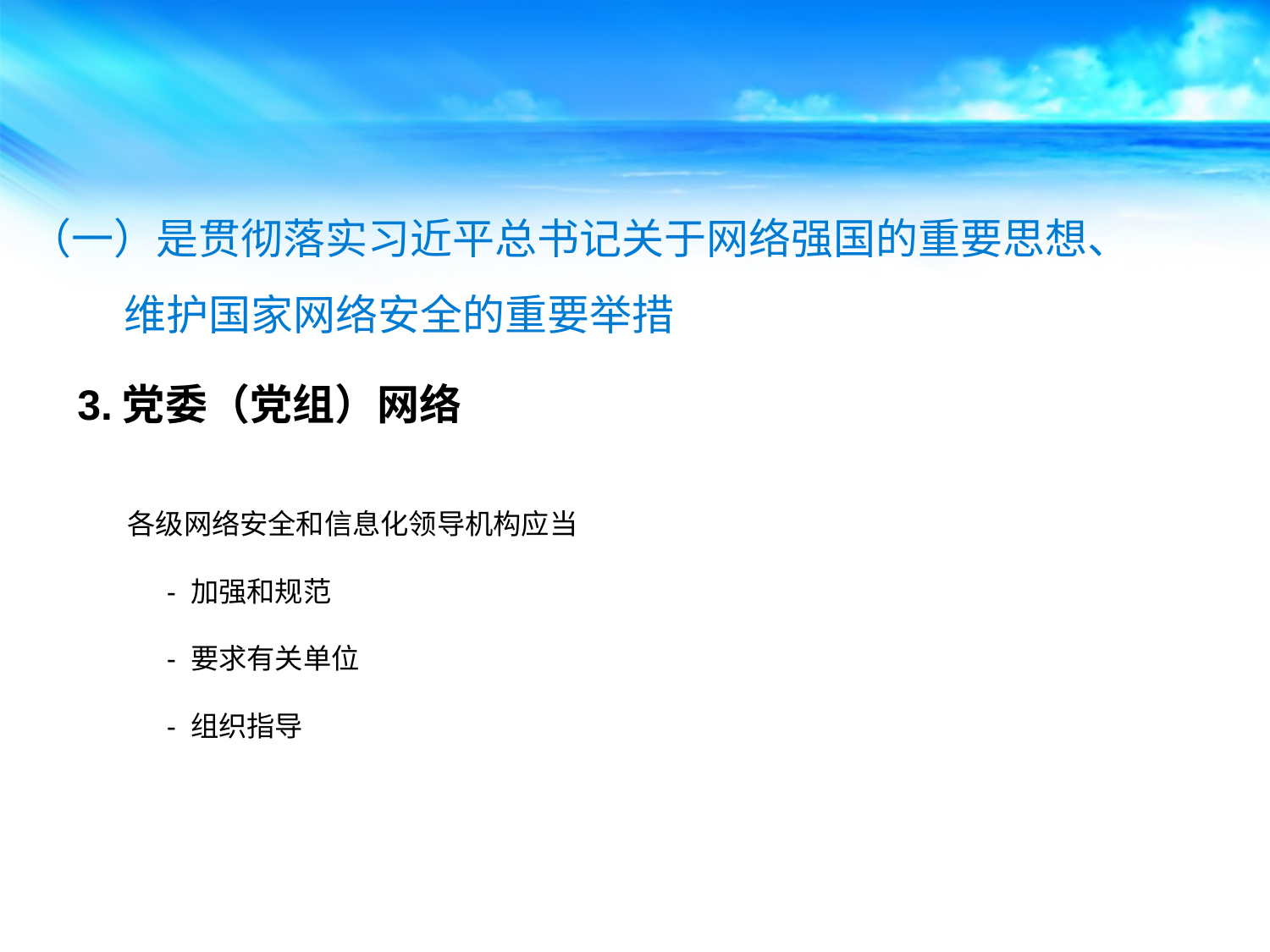

（一）是贯彻落实习近平总书记关于网络强国的重要思想、
          维护国家网络安全的重要举措
3.党委（党组）网络
各级网络安全和信息化领导机构应当
     - 加强和规范
     - 要求有关单位
     - 组织指导